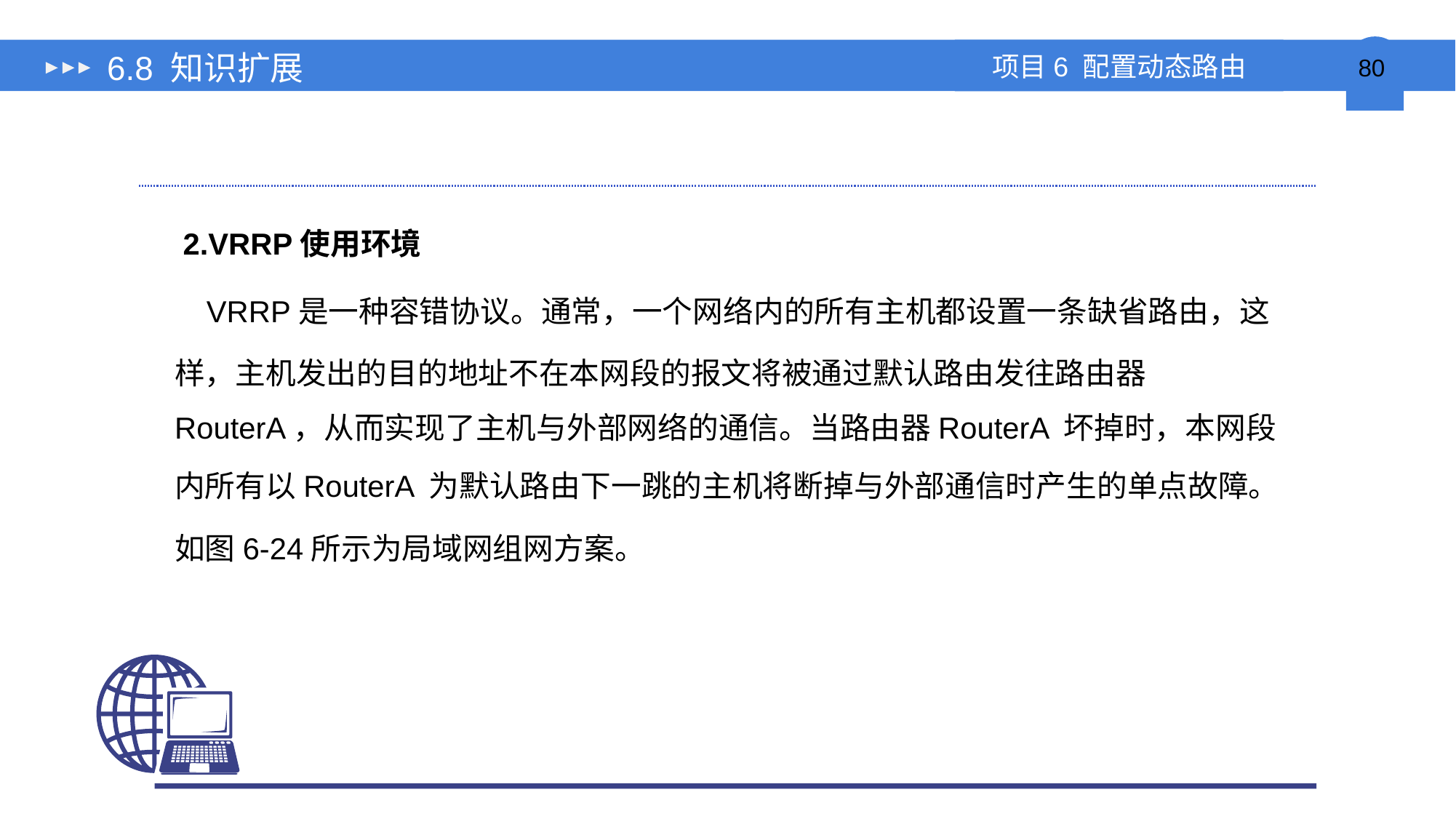

# 6.8 知识扩展

 2.VRRP使用环境
VRRP是一种容错协议。通常，一个网络内的所有主机都设置一条缺省路由，这样，主机发出的目的地址不在本网段的报文将被通过默认路由发往路由器RouterA，从而实现了主机与外部网络的通信。当路由器RouterA 坏掉时，本网段内所有以RouterA 为默认路由下一跳的主机将断掉与外部通信时产生的单点故障。如图6-24所示为局域网组网方案。